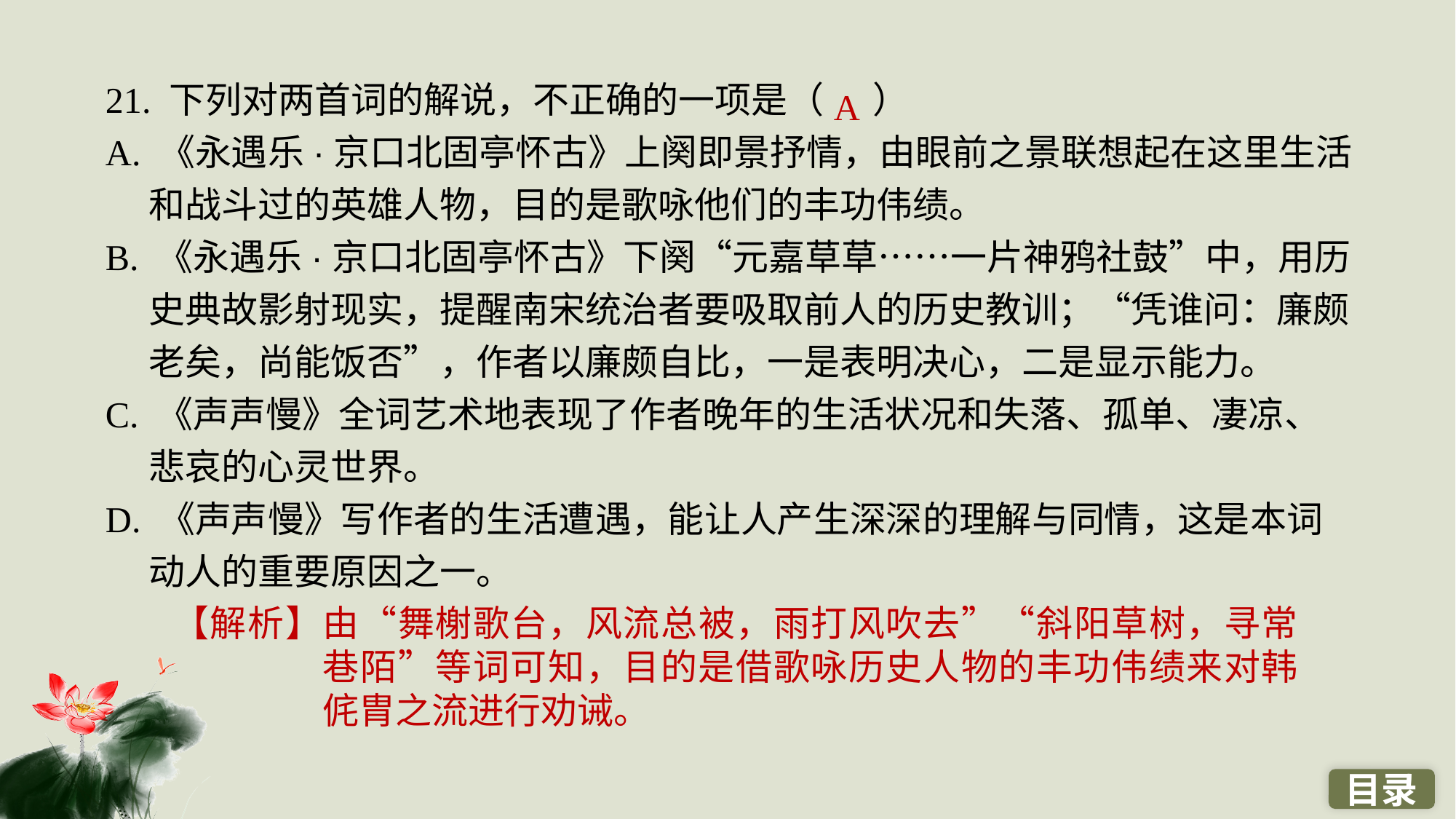

21. 下列对两首词的解说，不正确的一项是（      ）
A. 《永遇乐·京口北固亭怀古》上阕即景抒情，由眼前之景联想起在这里生活和战斗过的英雄人物，目的是歌咏他们的丰功伟绩。
B. 《永遇乐·京口北固亭怀古》下阕“元嘉草草……一片神鸦社鼓”中，用历史典故影射现实，提醒南宋统治者要吸取前人的历史教训；“凭谁问：廉颇老矣，尚能饭否”，作者以廉颇自比，一是表明决心，二是显示能力。
C. 《声声慢》全词艺术地表现了作者晚年的生活状况和失落、孤单、凄凉、悲哀的心灵世界。
D. 《声声慢》写作者的生活遭遇，能让人产生深深的理解与同情，这是本词动人的重要原因之一。
A
【解析】由“舞榭歌台，风流总被，雨打风吹去”“斜阳草树，寻常巷陌”等词可知，目的是借歌咏历史人物的丰功伟绩来对韩侂胄之流进行劝诫。